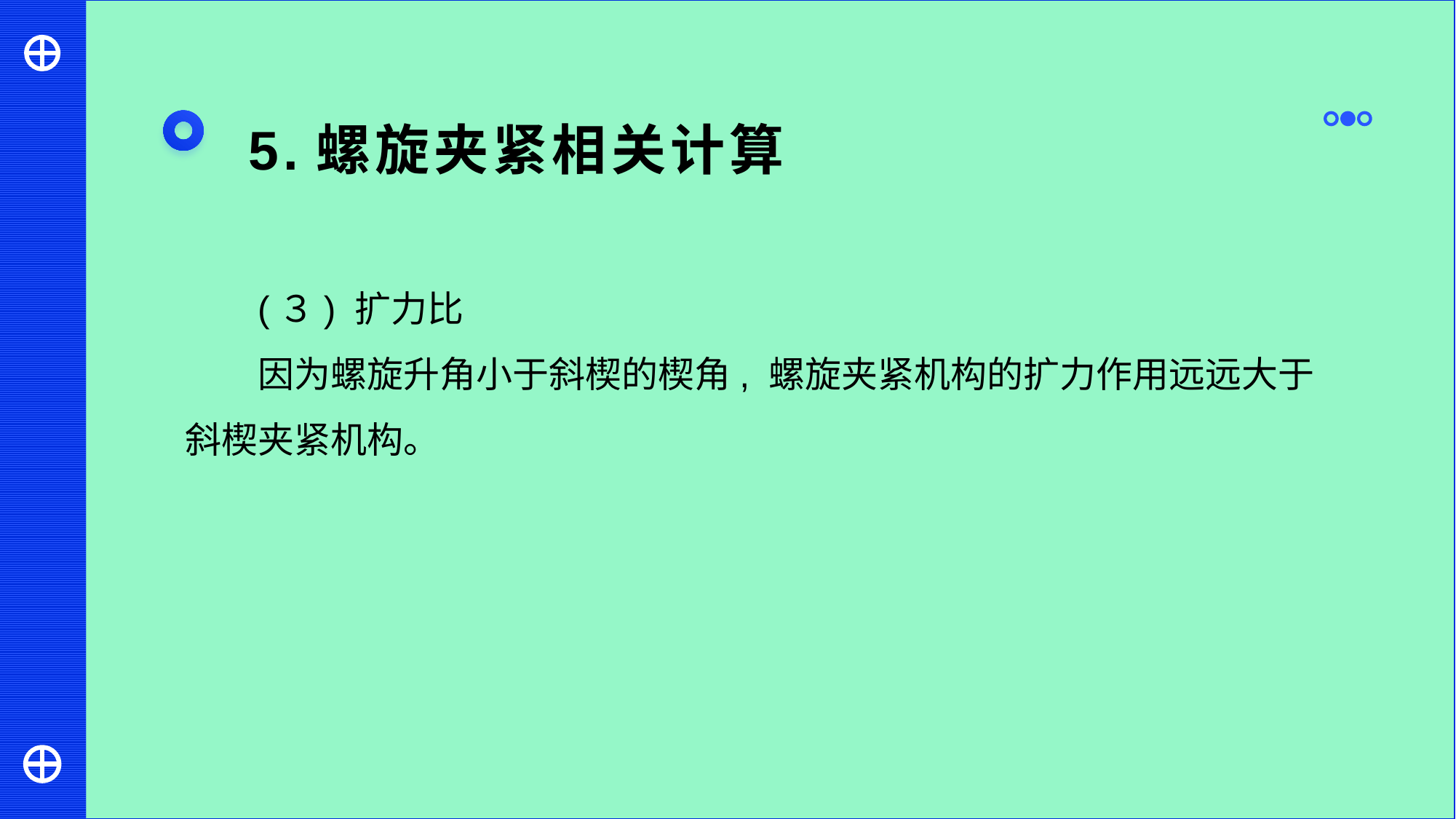

5.螺旋夹紧相关计算

(３) 扩力比
因为螺旋升角小于斜楔的楔角, 螺旋夹紧机构的扩力作用远远大于斜楔夹紧机构。